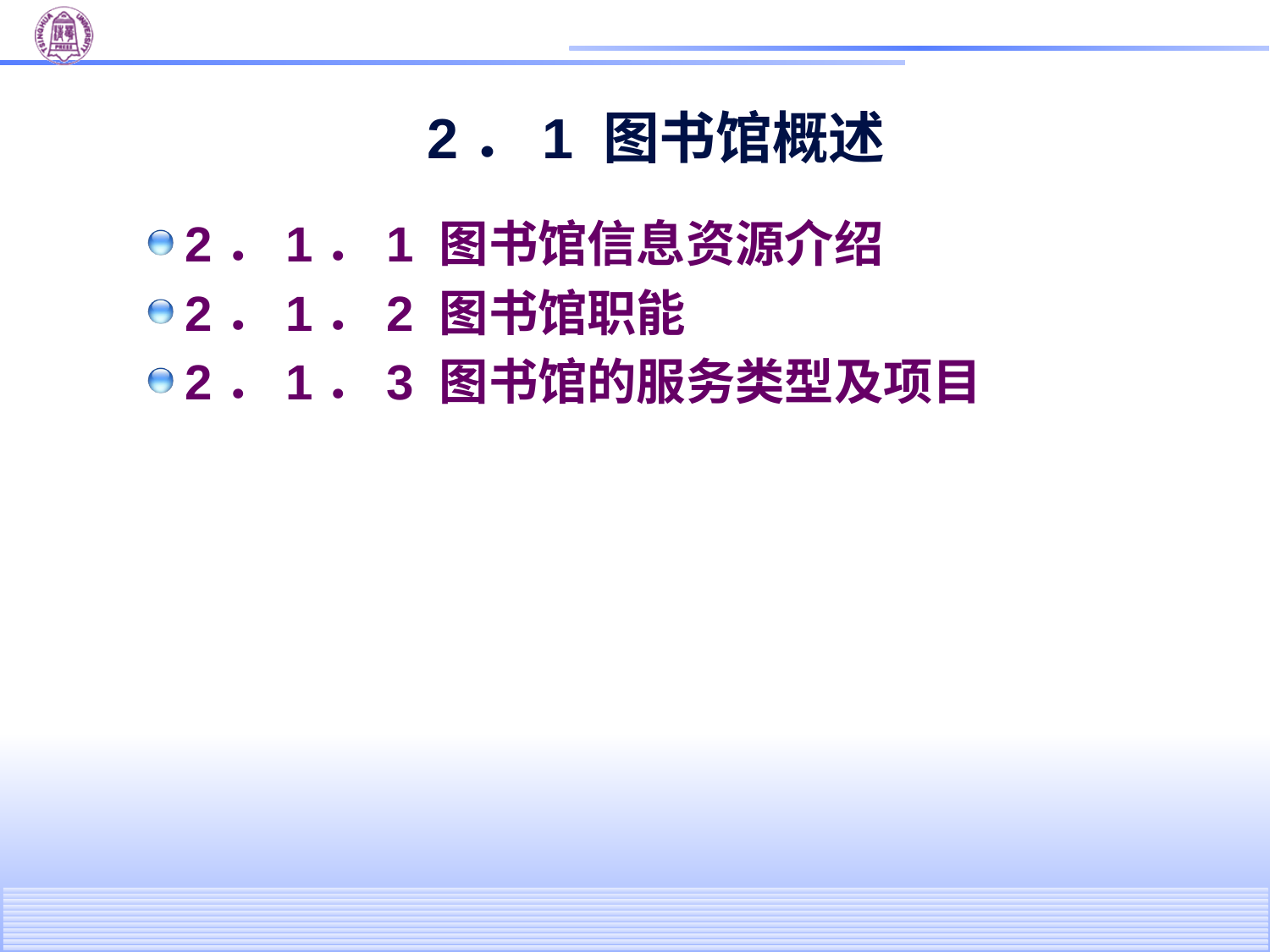

# 2．1 图书馆概述
2．1．1 图书馆信息资源介绍
2．1．2 图书馆职能
2．1．3 图书馆的服务类型及项目